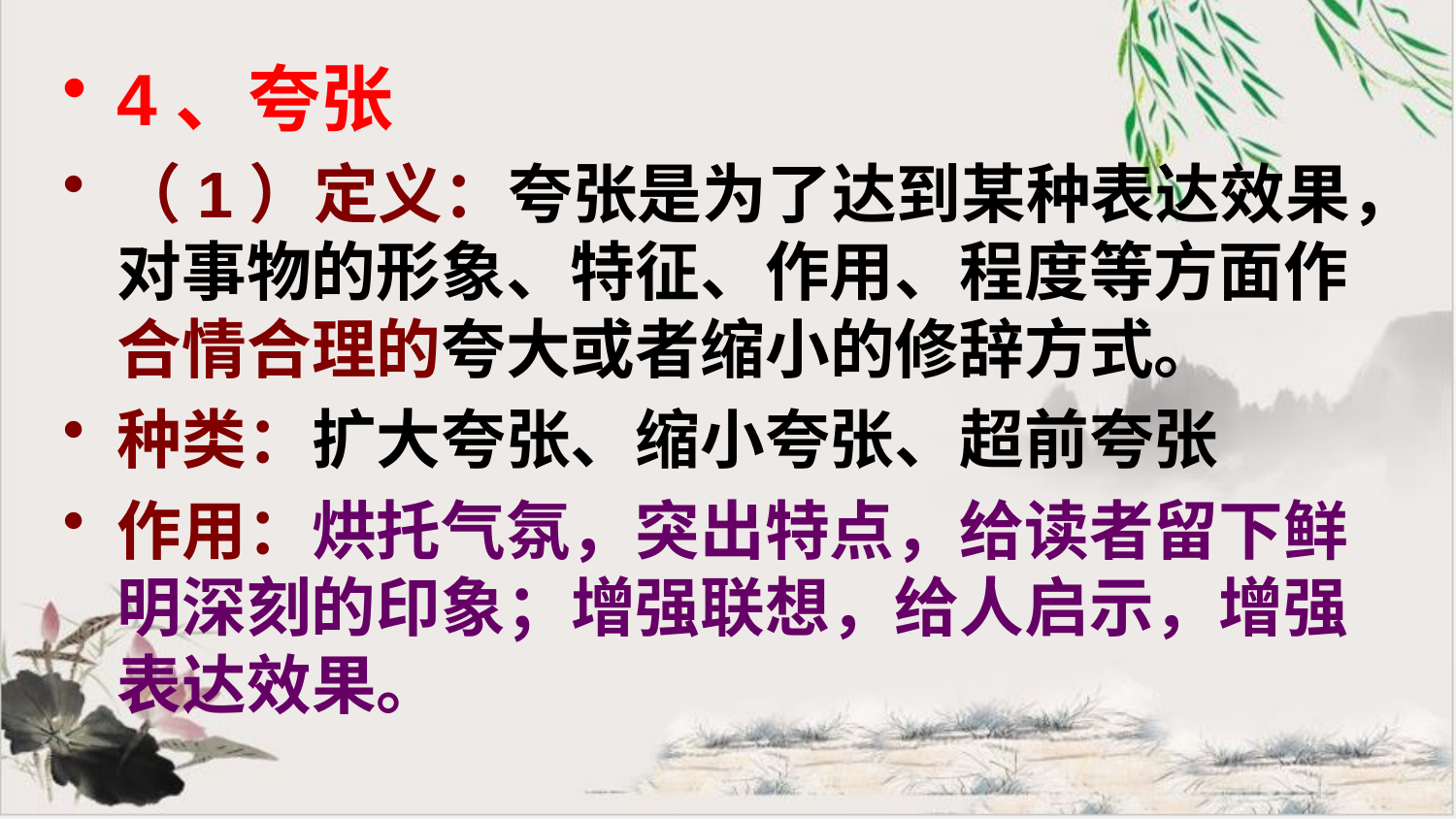

4、夸张
（1）定义：夸张是为了达到某种表达效果，对事物的形象、特征、作用、程度等方面作合情合理的夸大或者缩小的修辞方式。
种类：扩大夸张、缩小夸张、超前夸张
作用：烘托气氛，突出特点，给读者留下鲜明深刻的印象；增强联想，给人启示，增强表达效果。